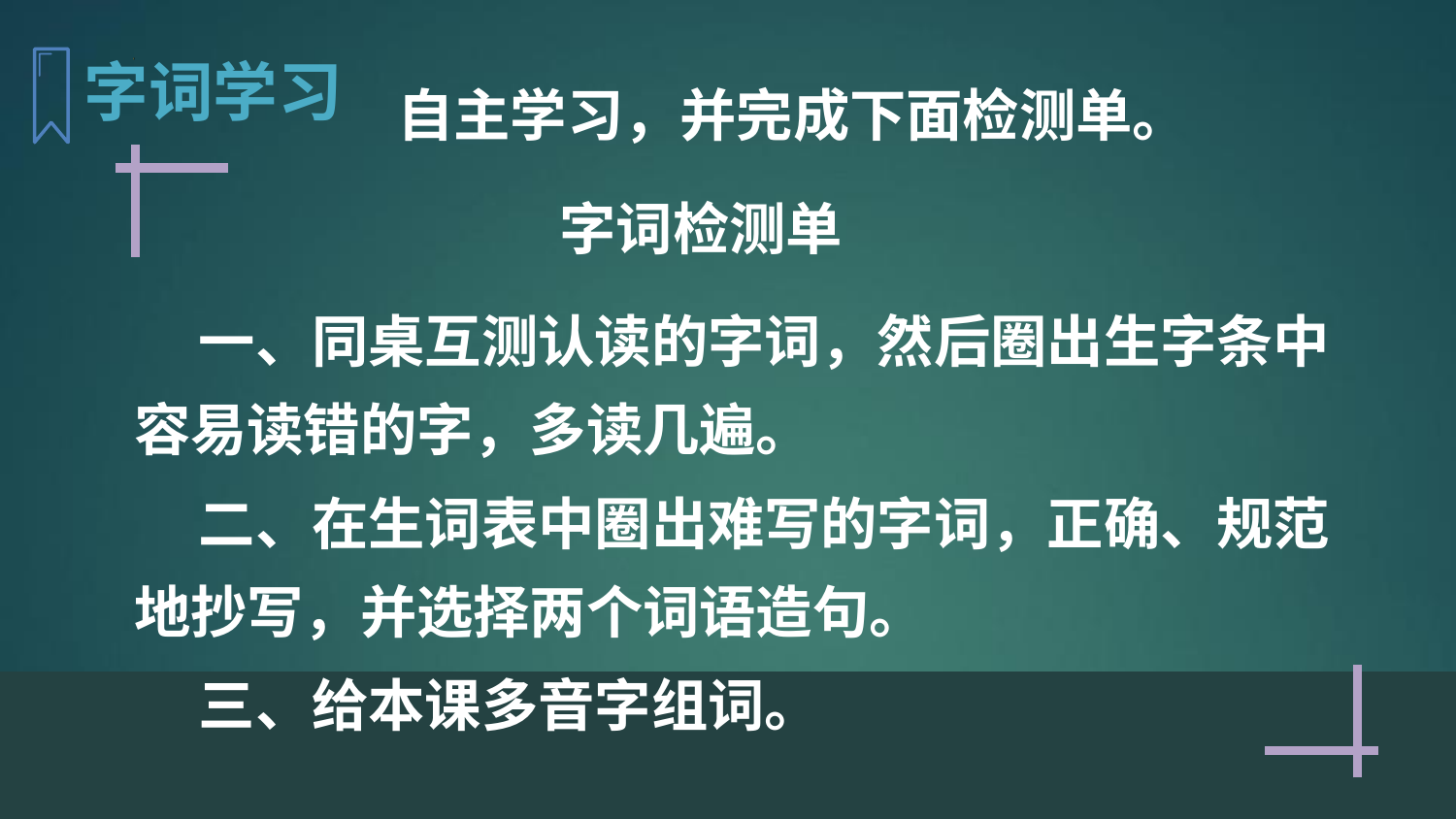

字词学习

自主学习，并完成下面检测单。
字词检测单
    一、同桌互测认读的字词，然后圈出生字条中容易读错的字，多读几遍。
    二、在生词表中圈出难写的字词，正确、规范地抄写，并选择两个词语造句。
    三、给本课多音字组词。